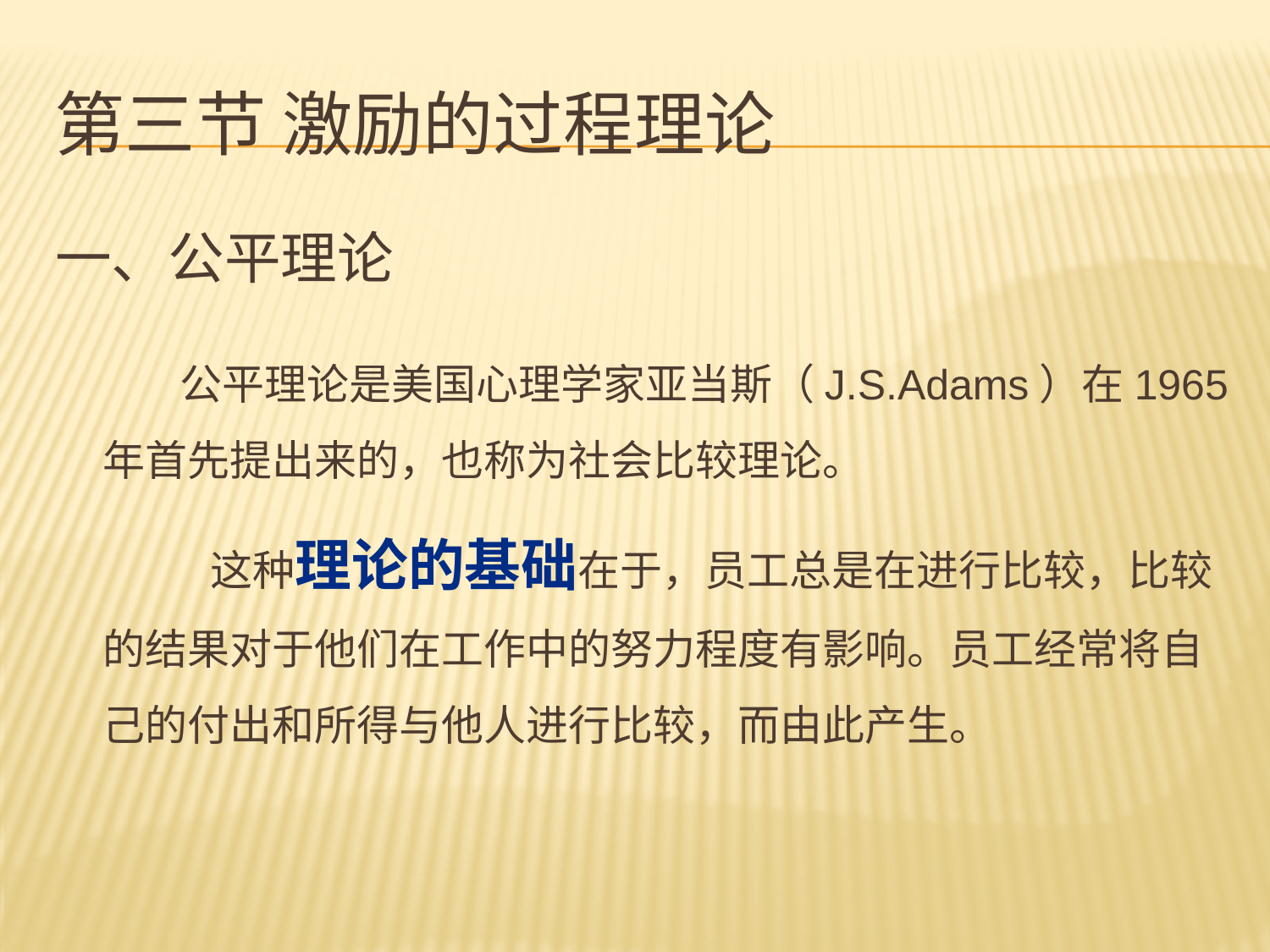

# 第三节 激励的过程理论
一、公平理论
            公平理论是美国心理学家亚当斯（J.S.Adams）在1965年首先提出来的，也称为社会比较理论。
           这种理论的基础在于，员工总是在进行比较，比较的结果对于他们在工作中的努力程度有影响。员工经常将自己的付出和所得与他人进行比较，而由此产生。